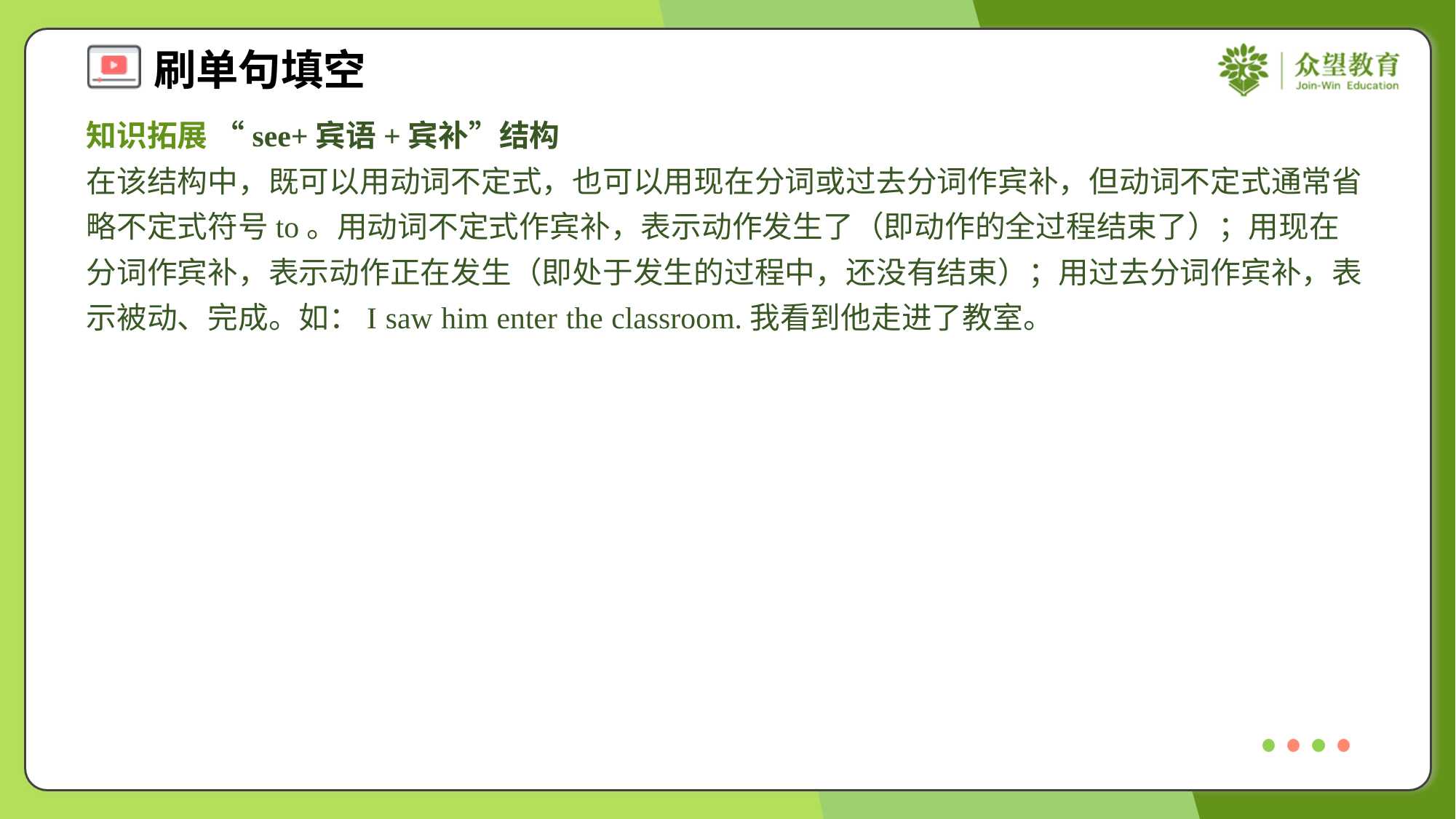

知识拓展 “see+宾语+宾补”结构
在该结构中，既可以用动词不定式，也可以用现在分词或过去分词作宾补，但动词不定式通常省略不定式符号to。用动词不定式作宾补，表示动作发生了（即动作的全过程结束了）；用现在分词作宾补，表示动作正在发生（即处于发生的过程中，还没有结束）；用过去分词作宾补，表示被动、完成。如：I saw him enter the classroom.我看到他走进了教室。